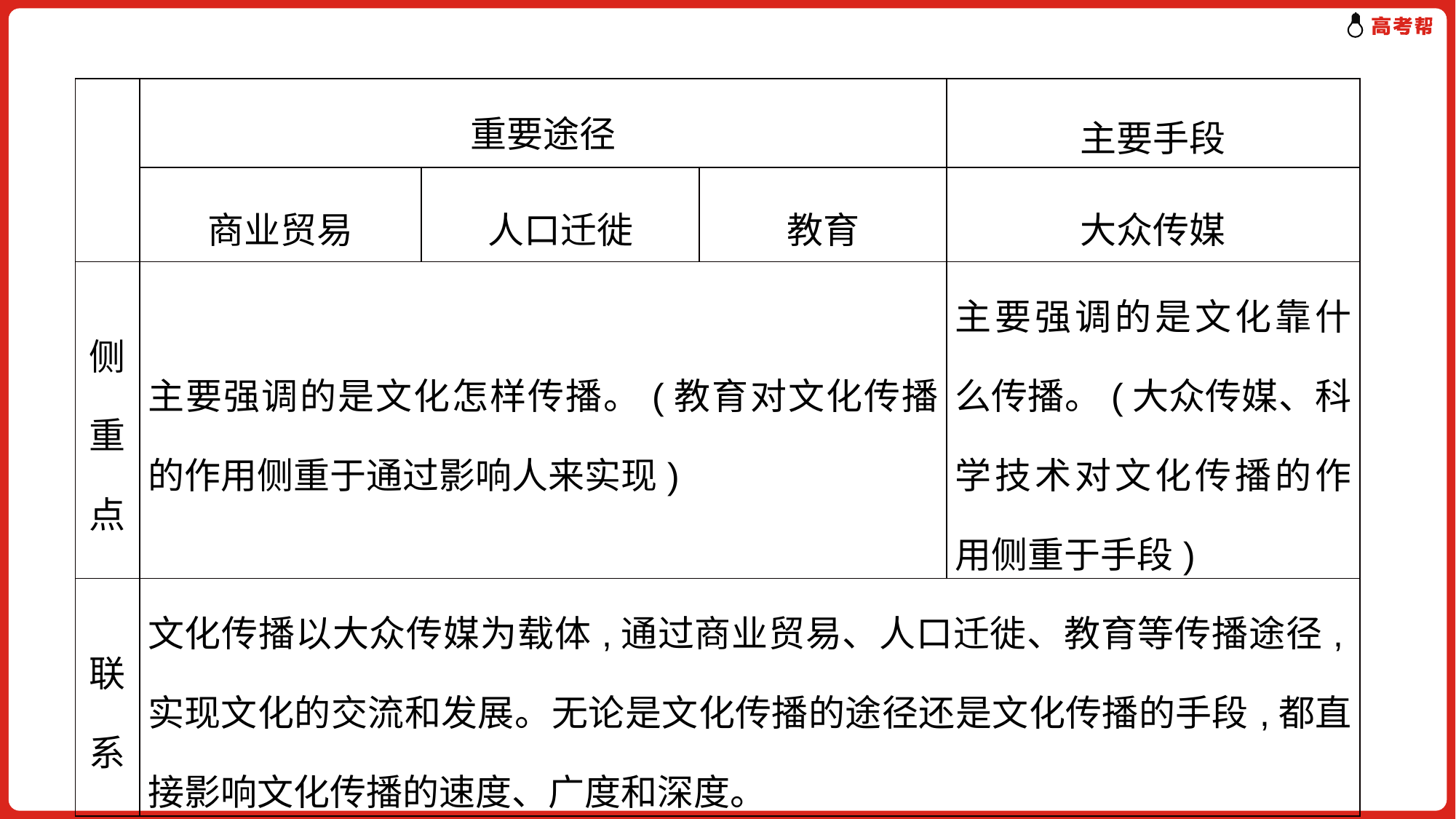

|  | 重要途径 |  |  | 主要手段 |
| --- | --- | --- | --- | --- |
|  | 商业贸易 | 人口迁徙 | 教育 | 大众传媒 |
| 侧重点 | 主要强调的是文化怎样传播。(教育对文化传播的作用侧重于通过影响人来实现) |  |  | 主要强调的是文化靠什么传播。(大众传媒、科学技术对文化传播的作用侧重于手段) |
| 联系 | 文化传播以大众传媒为载体,通过商业贸易、人口迁徙、教育等传播途径,实现文化的交流和发展。无论是文化传播的途径还是文化传播的手段,都直接影响文化传播的速度、广度和深度。 |  |  |  |